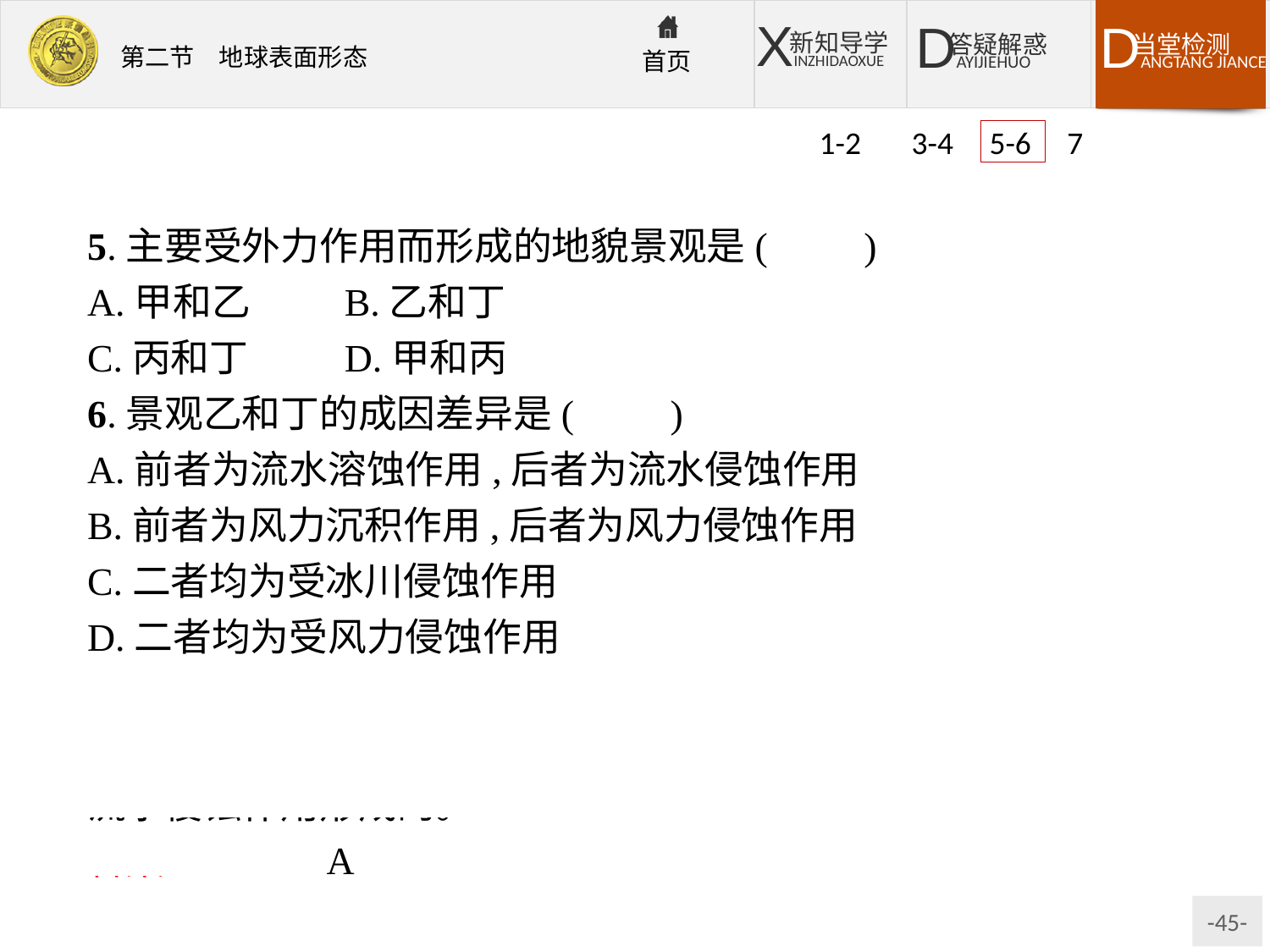

1-2       3-4     5-6     7

5.主要受外力作用而形成的地貌景观是(　　)
A.甲和乙	B.乙和丁
C.丙和丁	D.甲和丙
6.景观乙和丁的成因差异是(　　)
A.前者为流水溶蚀作用,后者为流水侵蚀作用
B.前者为风力沉积作用,后者为风力侵蚀作用
C.二者均为受冰川侵蚀作用
D.二者均为受风力侵蚀作用
解析:从图中可知甲为火山,是内力作用形成的;乙为峰林,是流水溶蚀作用形成的;丙是褶皱,是内力作用形成的;丁是峡谷,是流水侵蚀作用形成的。
答案:5.B　6.A